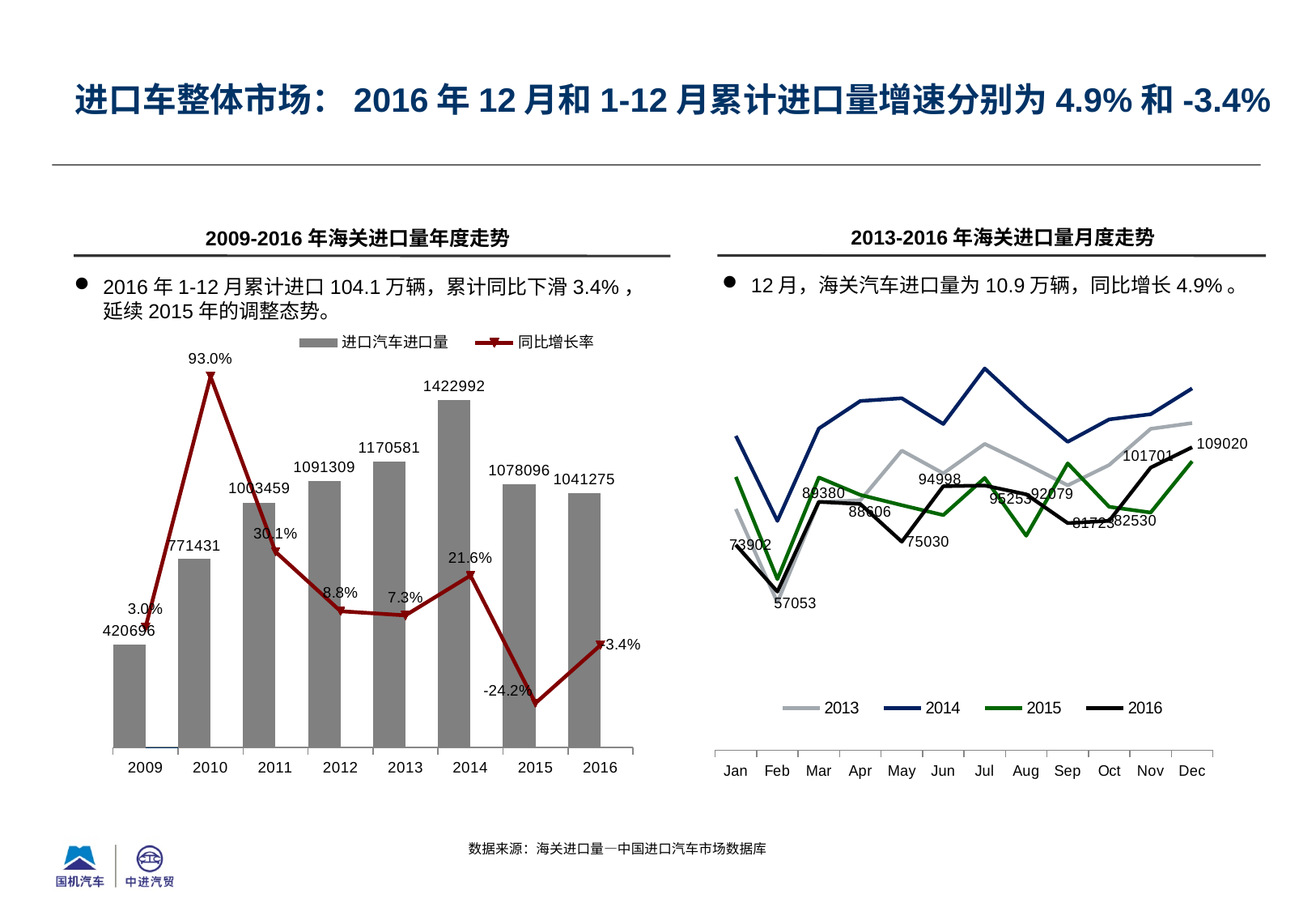

进口车整体市场：2016年12月和1-12月累计进口量增速分别为4.9%和-3.4%
2013-2016年海关进口量月度走势
2009-2016年海关进口量年度走势

12月，海关汽车进口量为10.9万辆，同比增长4.9%。
2016年1-12月累计进口104.1万辆，累计同比下滑3.4%，延续2015年的调整态势。

### Chart

| Category | 2013 | 2014 | 2015 | 2016 |
|---|---|---|---|---|
| Jan | 86797.0 | 113098.0 | 98334.0 | 73902.0 |
| Feb | 53200.0 | 82515.0 | 61532.0 | 57053.0 |
| Mar | 89250.0 | 115758.0 | 98152.0 | 89380.0 |
| Apr | 89936.0 | 125661.0 | 91867.0 | 88606.0 |
| May | 107813.0 | 126651.0 | 88170.0 | 75030.0 |
| Jun | 99607.0 | 117392.0 | 84617.0 | 94998.0 |
| Jul | 110221.0 | 137359.0 | 97961.0 | 95253.0 |
| Aug | 102996.0 | 123466.0 | 77180.0 | 92079.0 |
| Sep | 95307.0 | 110969.0 | 103215.0 | 81723.0 |
| Oct | 102626.0 | 119039.0 | 87580.0 | 82530.0 |
| Nov | 115649.0 | 120891.0 | 85518.0 | 101701.0 |
| Dec | 117719.0 | 130193.0 | 103970.0 | 109020.0 |

[unsupported chart]

数据来源：海关进口量—中国进口汽车市场数据库